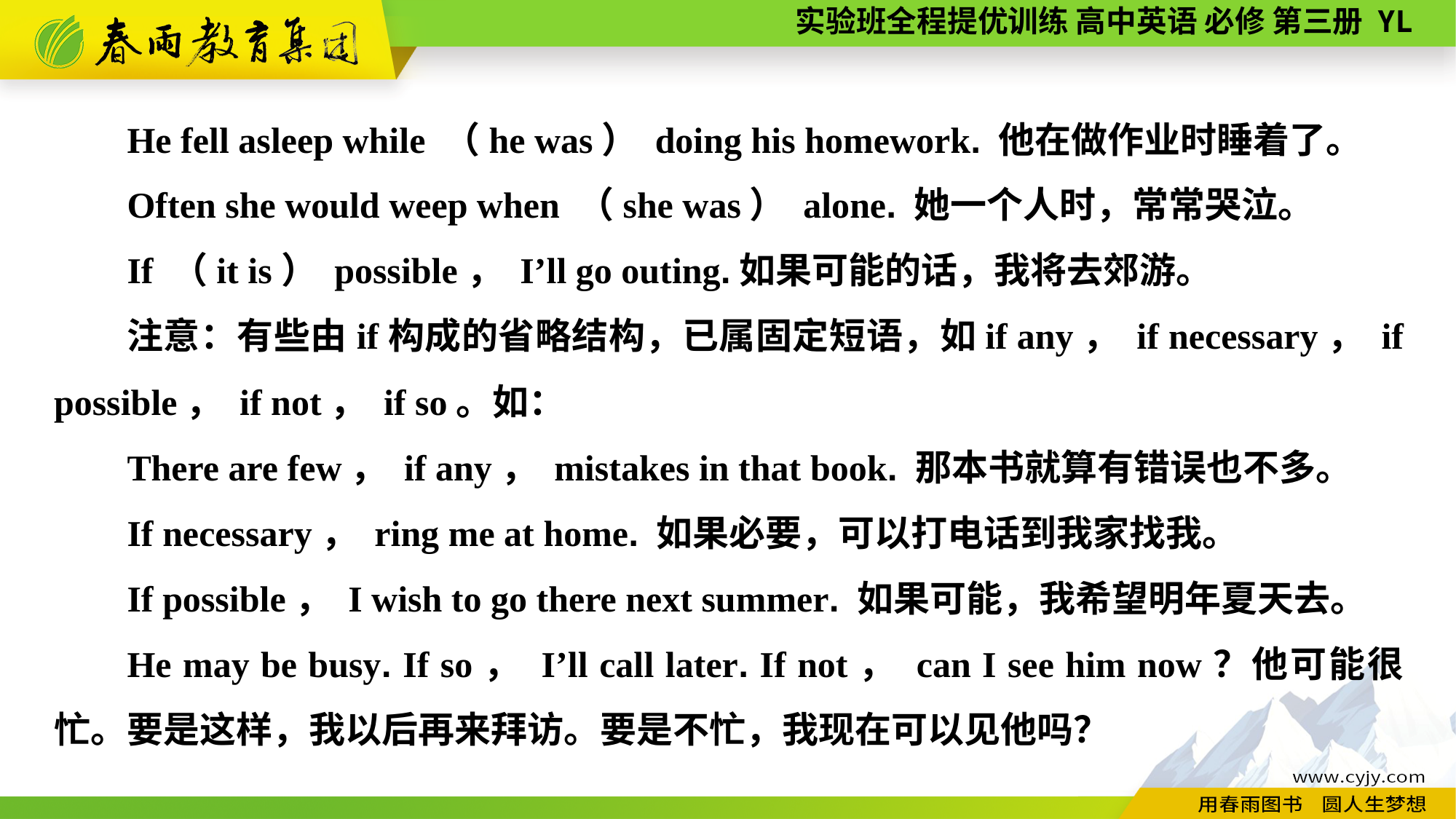

He fell asleep while （he was） doing his homework. 他在做作业时睡着了。
Often she would weep when （she was） alone. 她一个人时，常常哭泣。
If （it is） possible， I’ll go outing.如果可能的话，我将去郊游。
注意：有些由if构成的省略结构，已属固定短语，如if any， if necessary， if possible， if not， if so。如：
There are few， if any， mistakes in that book. 那本书就算有错误也不多。
If necessary， ring me at home. 如果必要，可以打电话到我家找我。
If possible， I wish to go there next summer. 如果可能，我希望明年夏天去。
He may be busy. If so， I’ll call later. If not， can I see him now？他可能很忙。要是这样，我以后再来拜访。要是不忙，我现在可以见他吗？